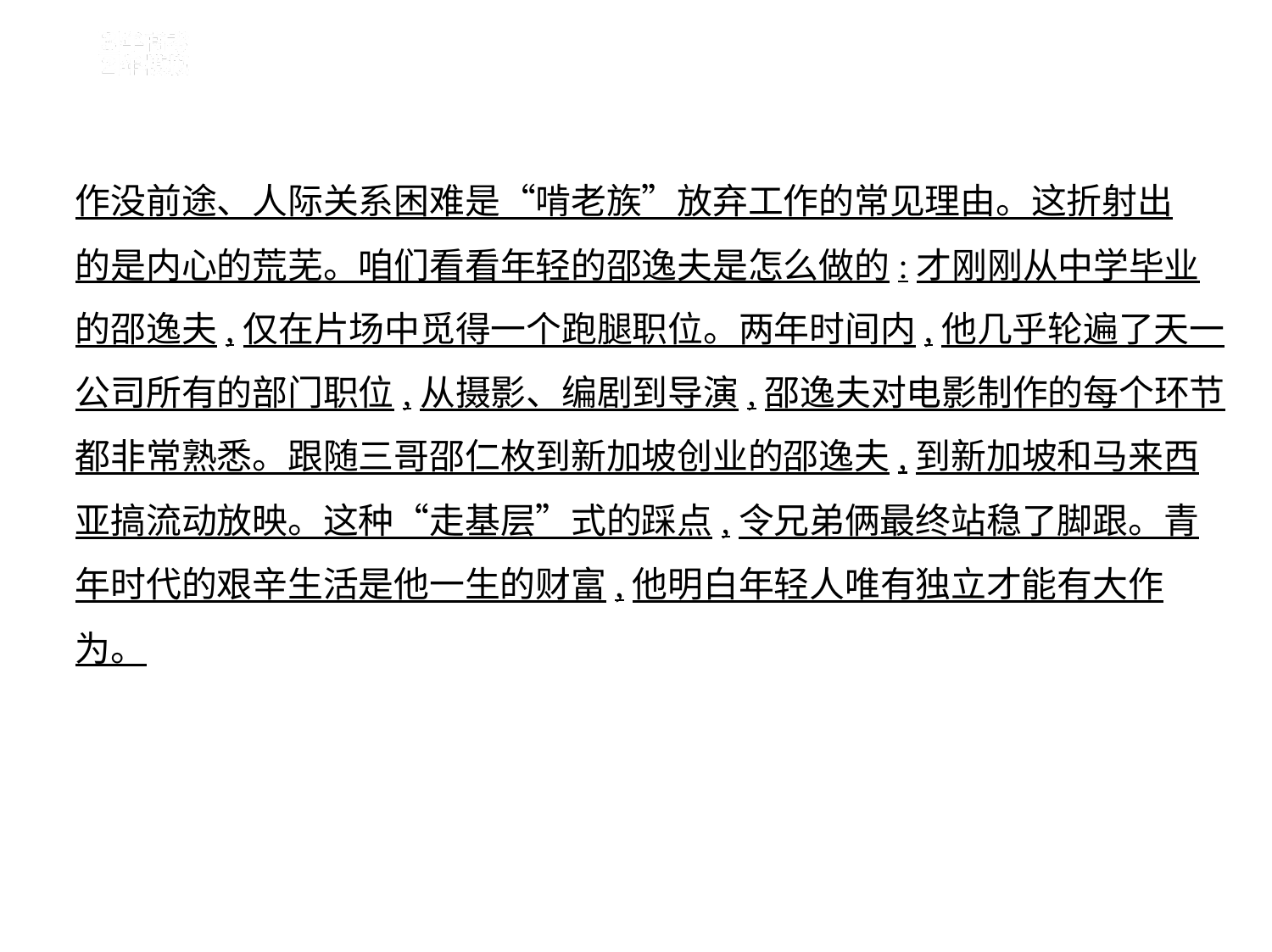

作没前途、人际关系困难是“啃老族”放弃工作的常见理由。这折射出
的是内心的荒芜。咱们看看年轻的邵逸夫是怎么做的:才刚刚从中学毕业
的邵逸夫,仅在片场中觅得一个跑腿职位。两年时间内,他几乎轮遍了天一
公司所有的部门职位,从摄影、编剧到导演,邵逸夫对电影制作的每个环节
都非常熟悉。跟随三哥邵仁枚到新加坡创业的邵逸夫,到新加坡和马来西
亚搞流动放映。这种“走基层”式的踩点,令兄弟俩最终站稳了脚跟。青
年时代的艰辛生活是他一生的财富,他明白年轻人唯有独立才能有大作
为。